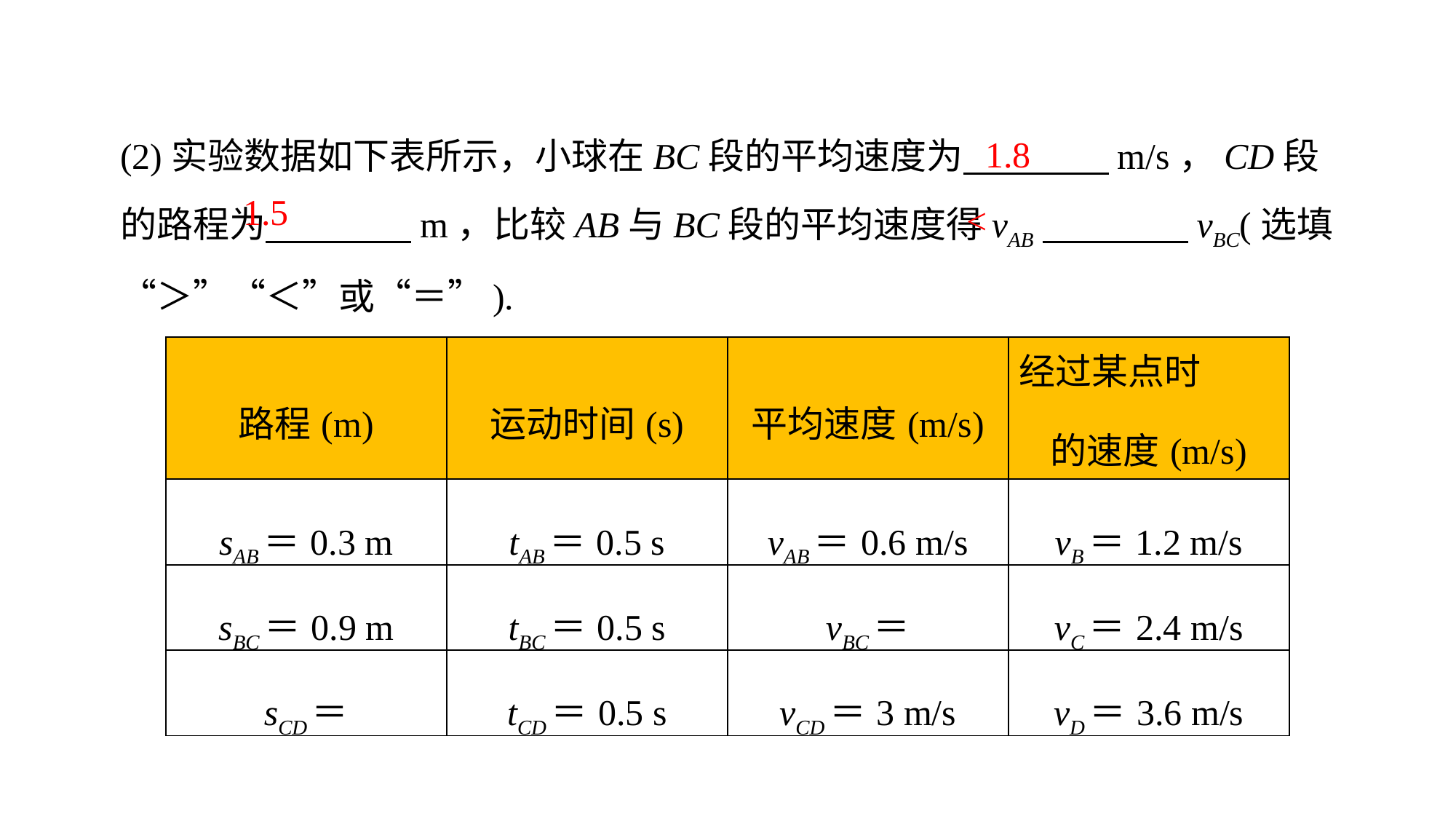

(2)实验数据如下表所示，小球在BC段的平均速度为　　　　m/s，CD段的路程为　　　　m，比较AB与BC段的平均速度得vAB　　　　vBC(选填“＞”“＜”或“＝”).

1.8
1.5
<
| 路程(m) | 运动时间(s) | 平均速度(m/s) | 经过某点时 的速度(m/s) |
| --- | --- | --- | --- |
| sAB＝0.3 m | tAB＝0.5 s | vAB＝0.6 m/s | vB＝1.2 m/s |
| sBC＝0.9 m | tBC＝0.5 s | vBC＝ | vC＝2.4 m/s |
| sCD＝ | tCD＝0.5 s | vCD＝3 m/s | vD＝3.6 m/s |